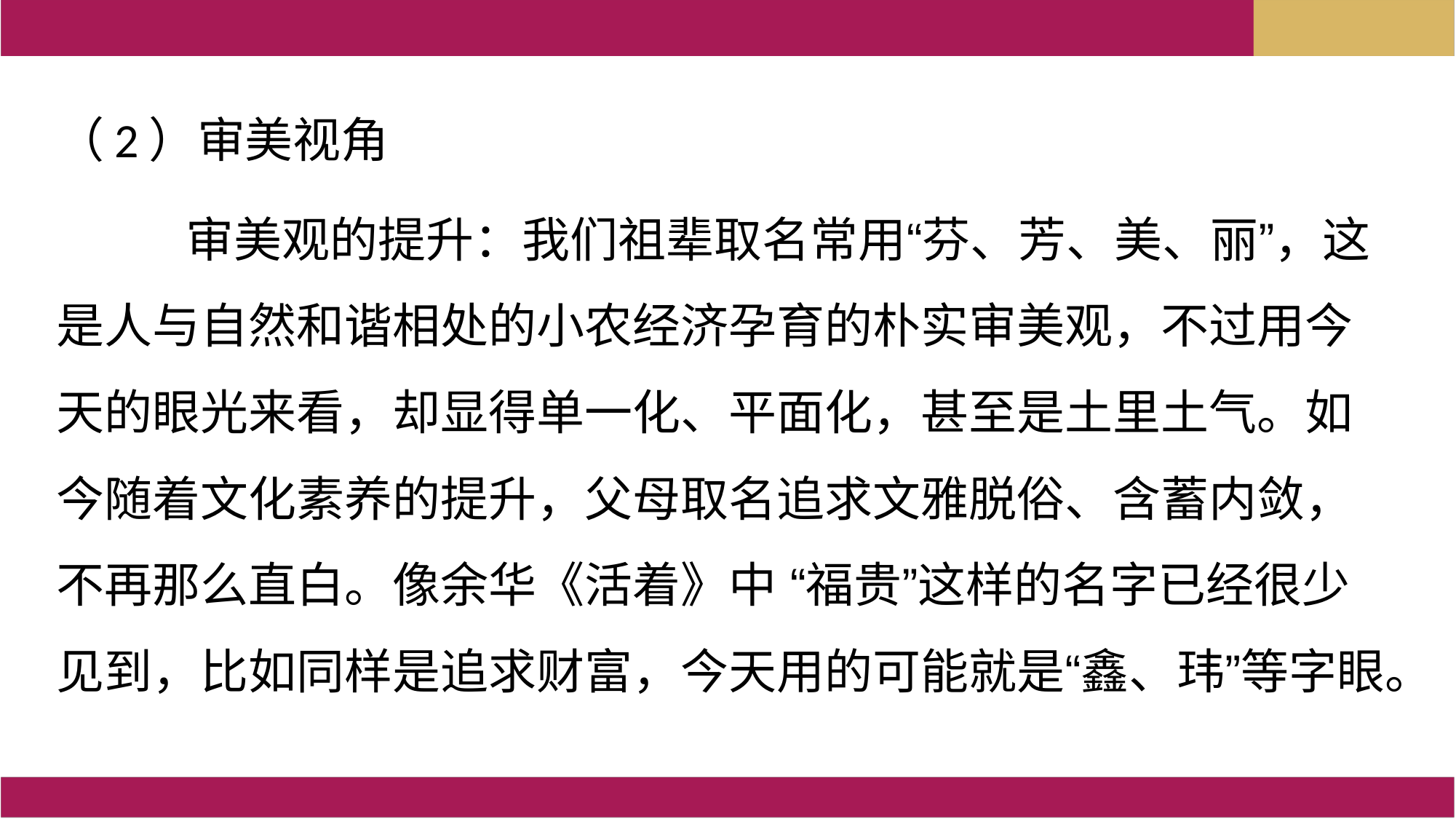

（2）审美视角
         审美观的提升：我们祖辈取名常用“芬、芳、美、丽”，这是人与自然和谐相处的小农经济孕育的朴实审美观，不过用今天的眼光来看，却显得单一化、平面化，甚至是土里土气。如今随着文化素养的提升，父母取名追求文雅脱俗、含蓄内敛，不再那么直白。像余华《活着》中 “福贵”这样的名字已经很少见到，比如同样是追求财富，今天用的可能就是“鑫、玮”等字眼。